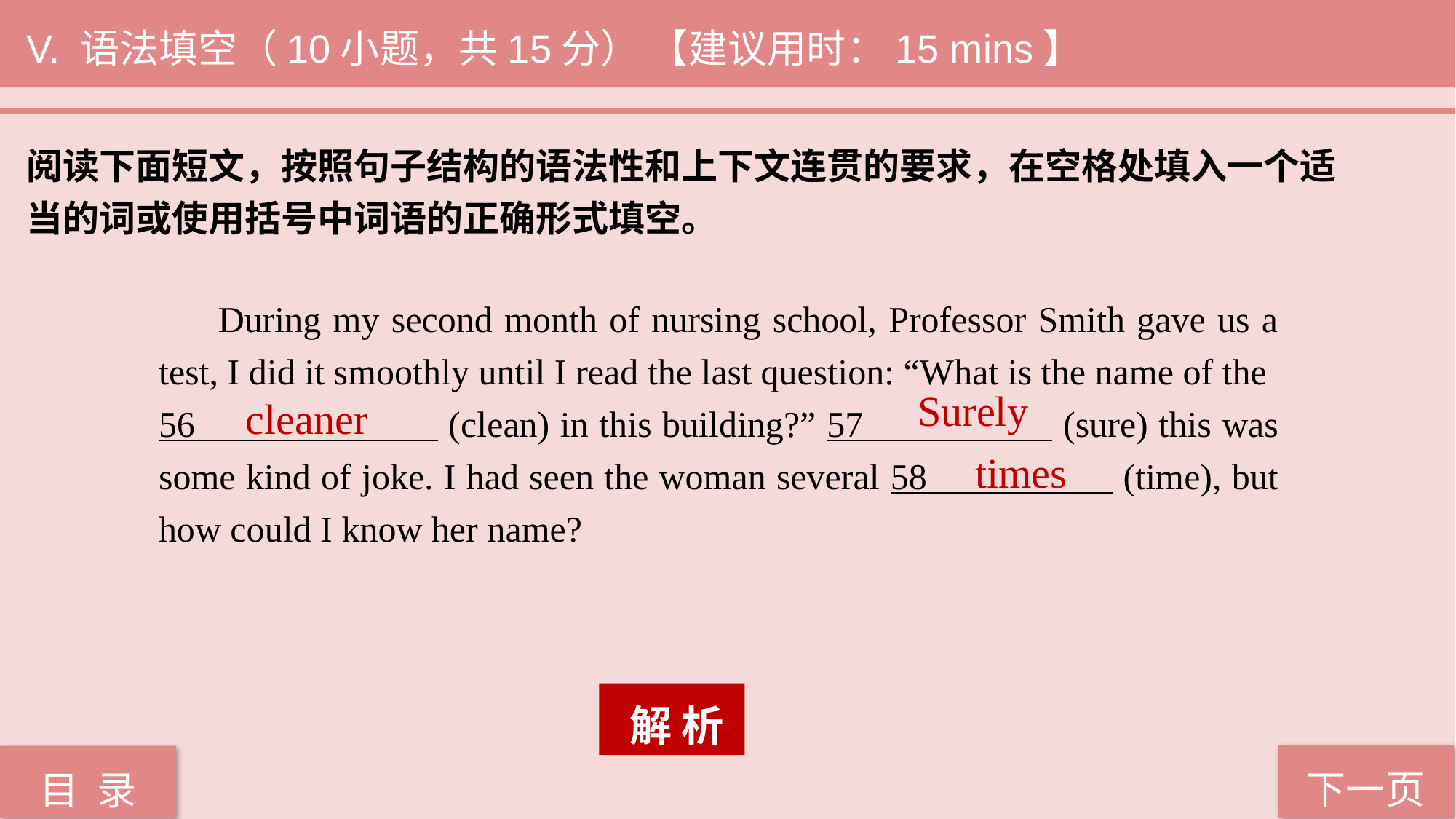

V. 语法填空（10小题，共15分） 【建议用时：15 mins】
阅读下面短文，按照句子结构的语法性和上下文连贯的要求，在空格处填入一个适
当的词或使用括号中词语的正确形式填空。
     During my second month of nursing school, Professor Smith gave us a test, I did it smoothly until I read the last question: “What is the name of the
56                        (clean) in this building?” 57                   (sure) this was some kind of joke. I had seen the woman several 58                   (time), but how could I know her name?
Surely
cleaner
times
 解 析